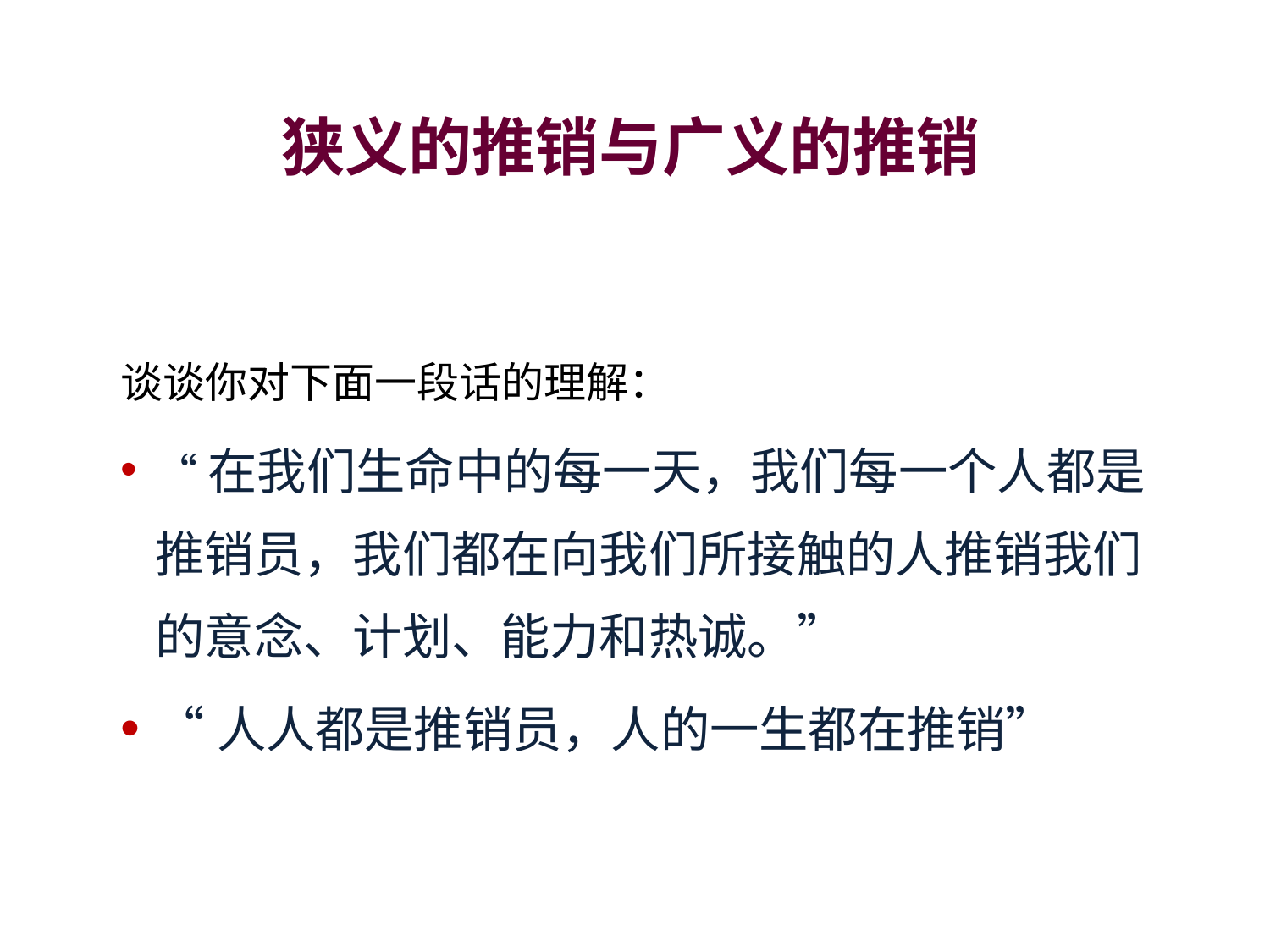

# 狭义的推销与广义的推销
谈谈你对下面一段话的理解：
“在我们生命中的每一天，我们每一个人都是推销员，我们都在向我们所接触的人推销我们的意念、计划、能力和热诚。”
“人人都是推销员，人的一生都在推销”